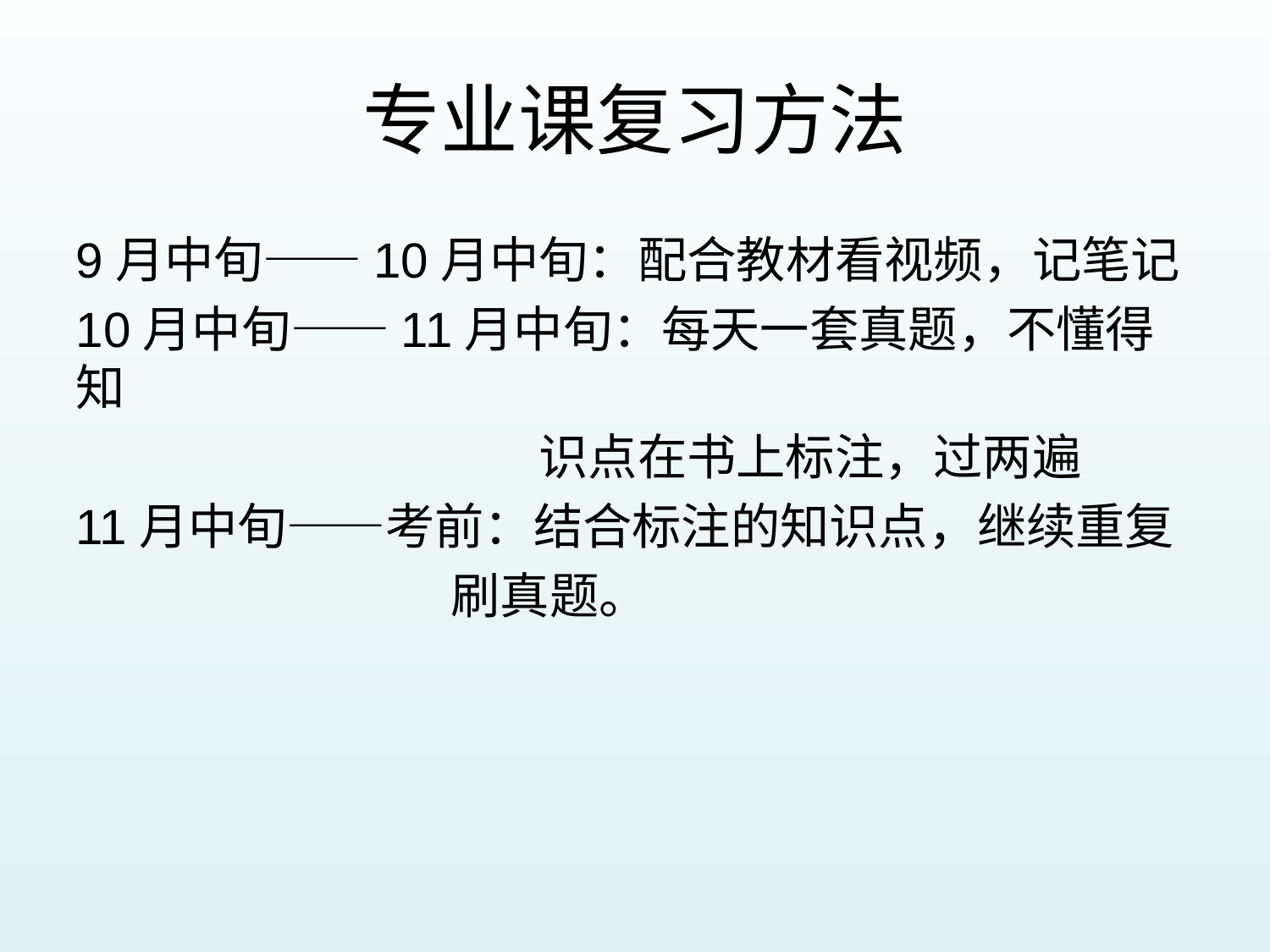

# 专业课复习方法
9月中旬——10月中旬：配合教材看视频，记笔记
10月中旬——11月中旬：每天一套真题，不懂得知
                                         识点在书上标注，过两遍
11月中旬——考前：结合标注的知识点，继续重复
                                 刷真题。